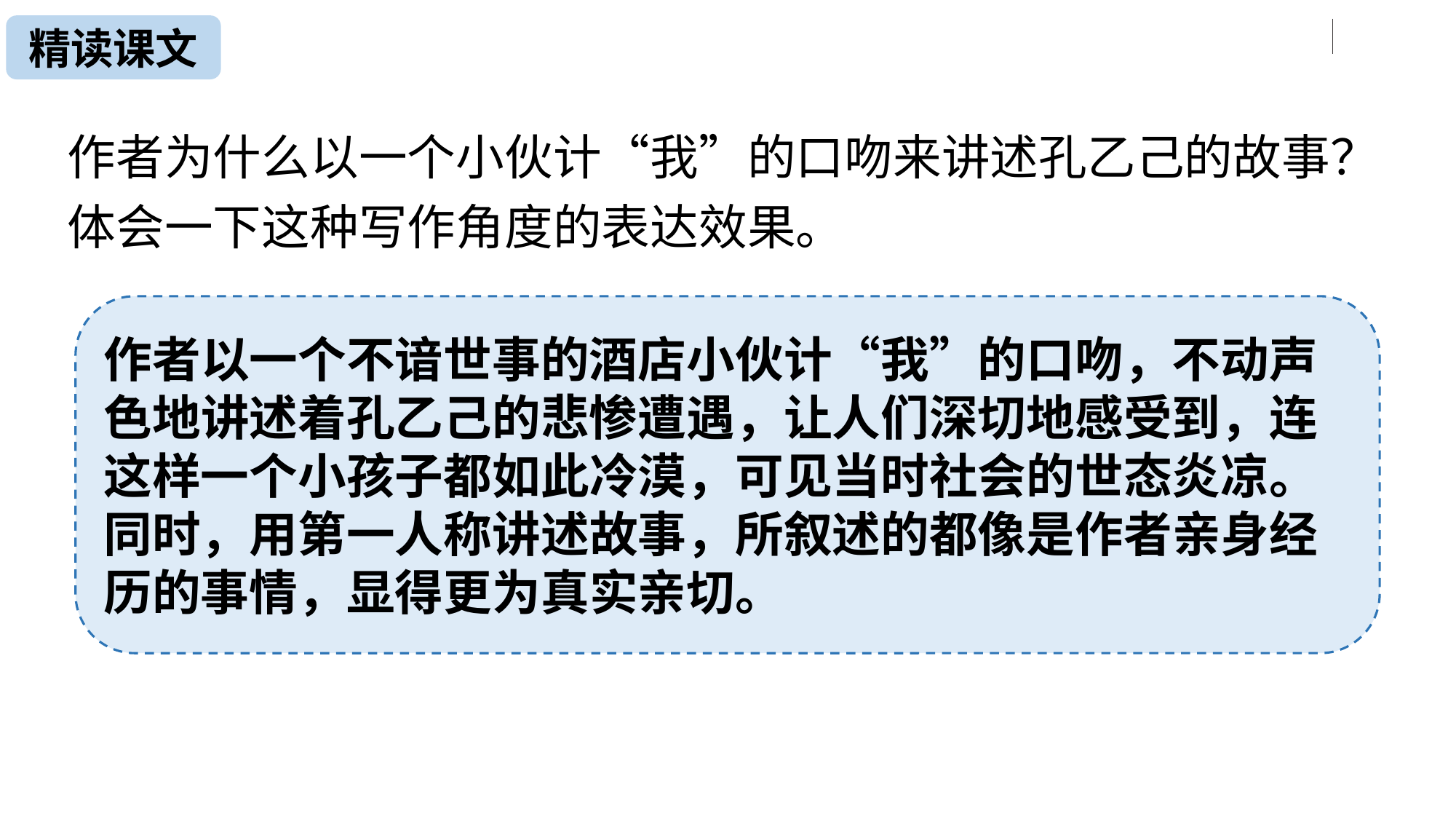

精读课文
作者为什么以一个小伙计“我”的口吻来讲述孔乙己的故事？体会一下这种写作角度的表达效果。
作者以一个不谙世事的酒店小伙计“我”的口吻，不动声色地讲述着孔乙己的悲惨遭遇，让人们深切地感受到，连这样一个小孩子都如此冷漠，可见当时社会的世态炎凉。同时，用第一人称讲述故事，所叙述的都像是作者亲身经历的事情，显得更为真实亲切。